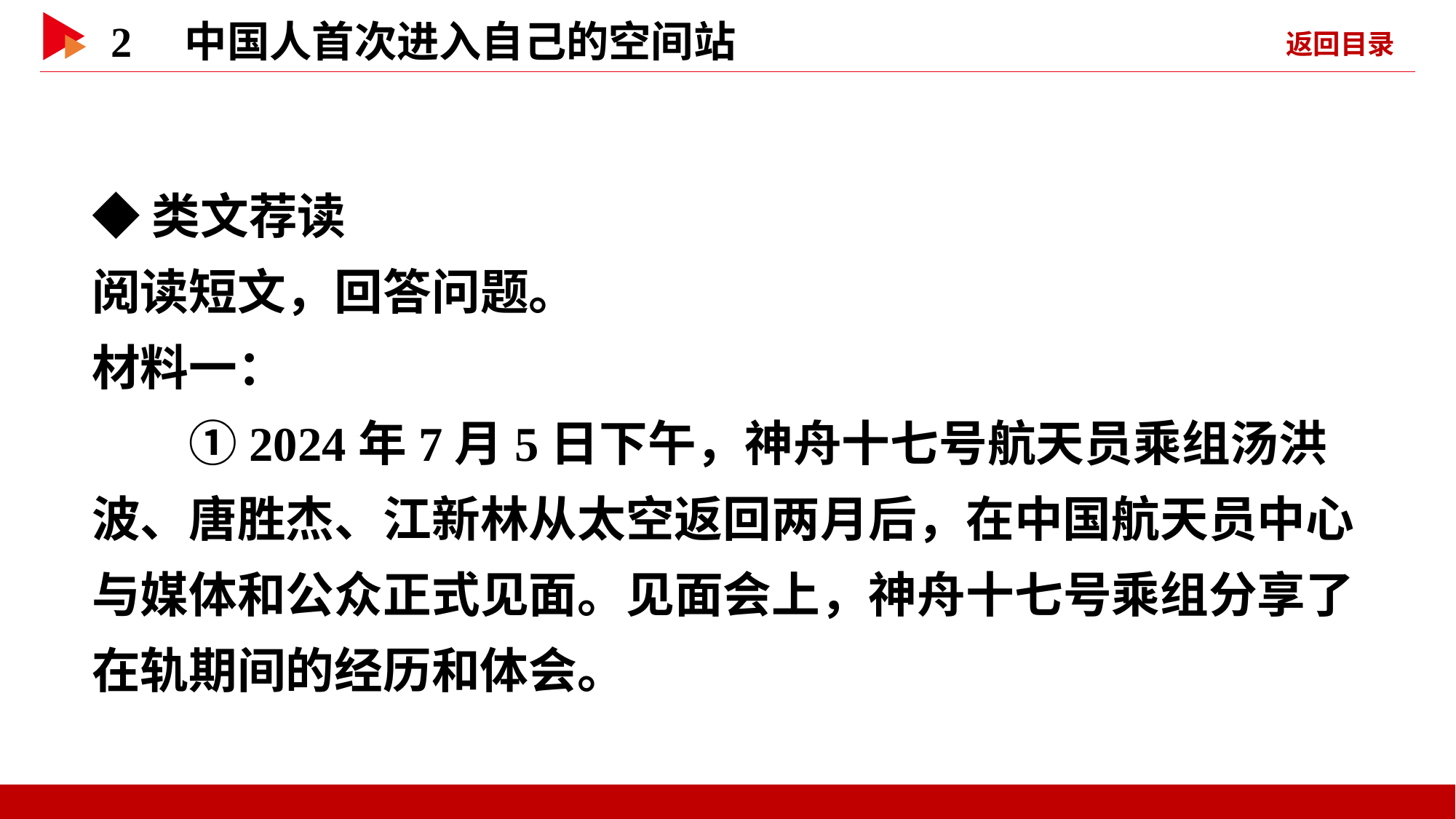

◆类文荐读
阅读短文，回答问题。
材料一：
　　①2024年7月5日下午，神舟十七号航天员乘组汤洪波、唐胜杰、江新林从太空返回两月后，在中国航天员中心与媒体和公众正式见面。见面会上，神舟十七号乘组分享了在轨期间的经历和体会。